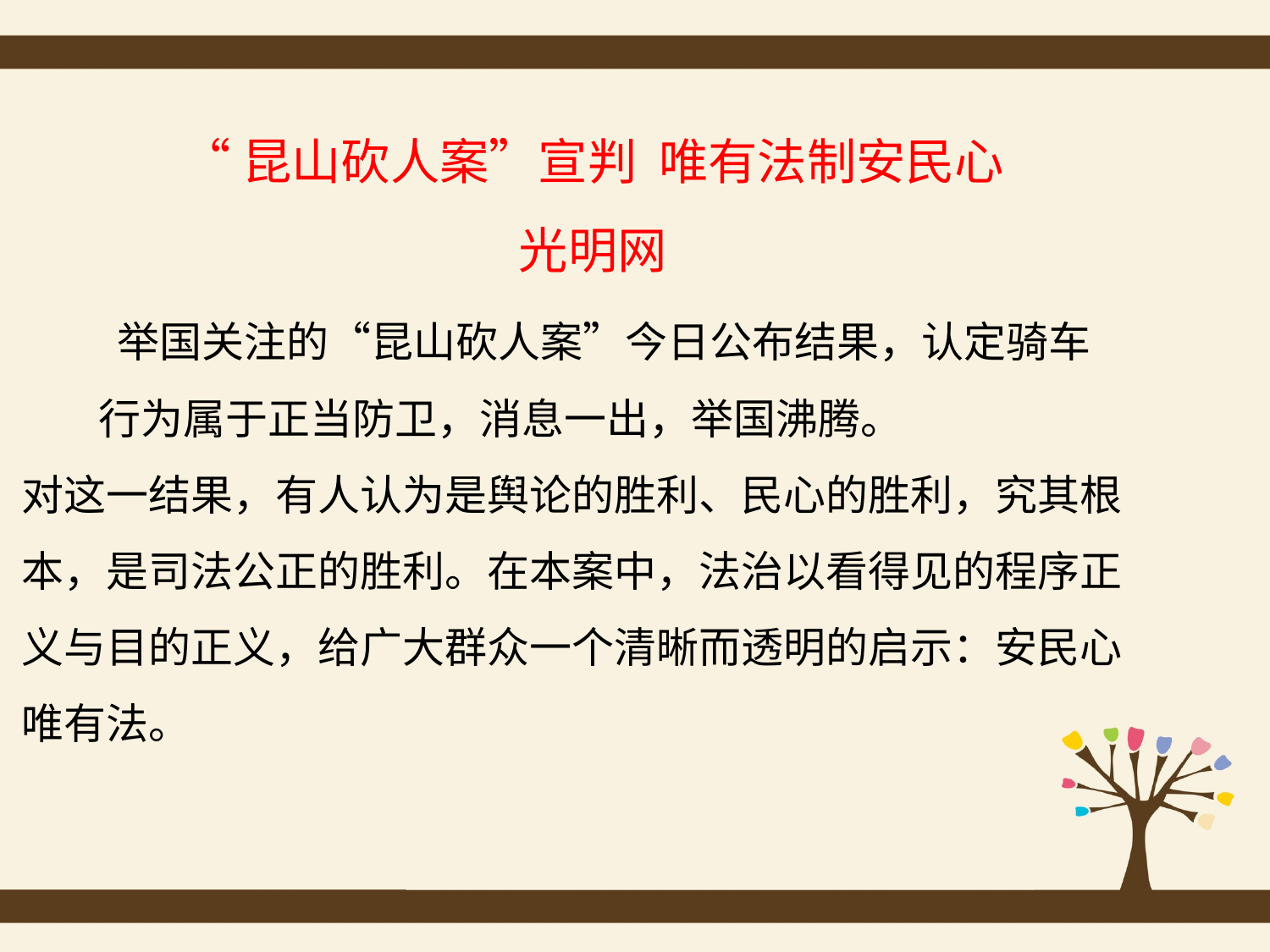

“昆山砍人案”宣判  唯有法制安民心
光明网
 举国关注的“昆山砍人案”今日公布结果，认定骑车
       行为属于正当防卫，消息一出，举国沸腾。
对这一结果，有人认为是舆论的胜利、民心的胜利，究其根本，是司法公正的胜利。在本案中，法治以看得见的程序正义与目的正义，给广大群众一个清晰而透明的启示：安民心唯有法。